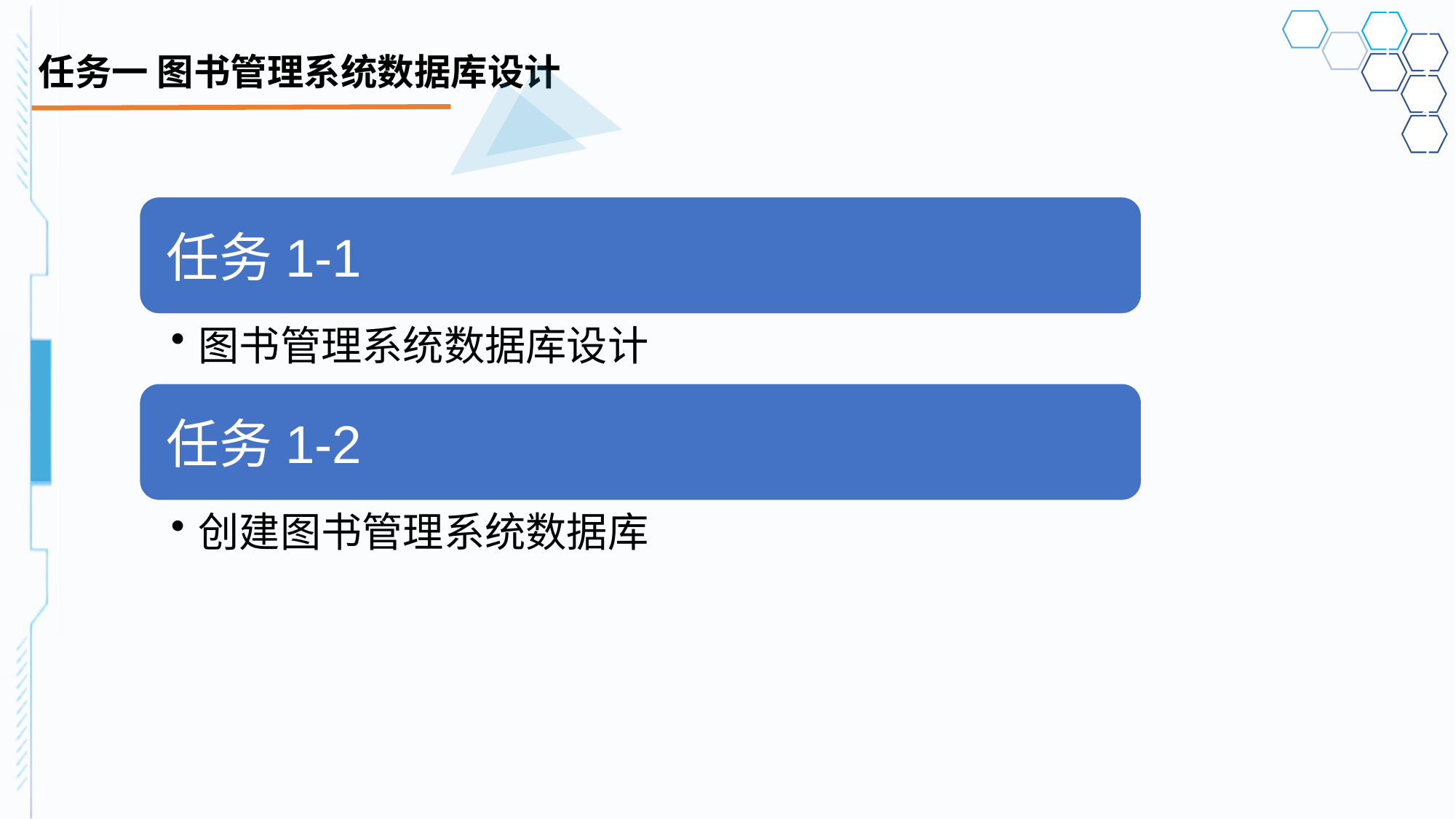

# 任务一 图书管理系统数据库设计

任务1-1
图书管理系统数据库设计
任务1-2
创建图书管理系统数据库